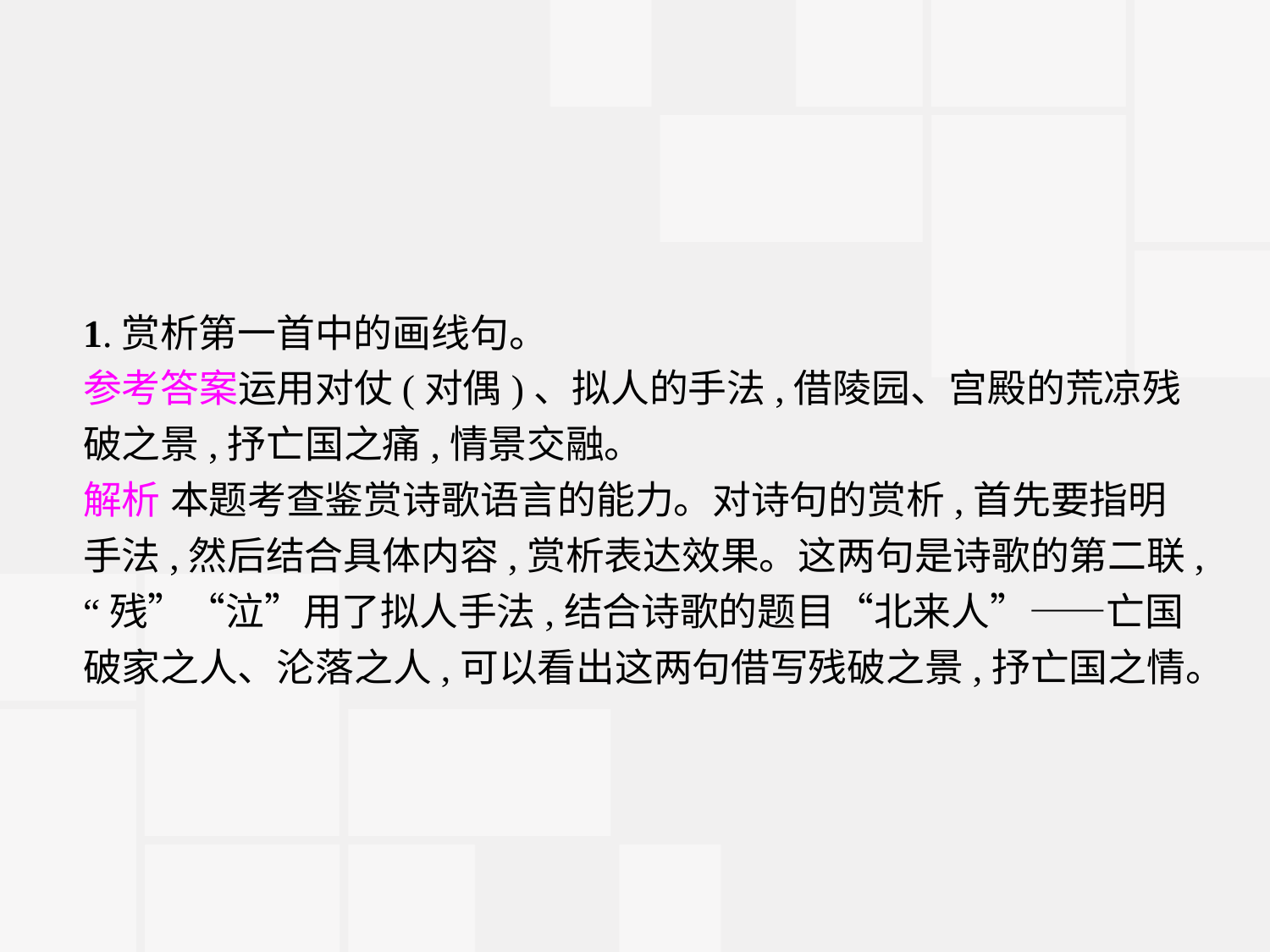

1.赏析第一首中的画线句。
参考答案运用对仗(对偶)、拟人的手法,借陵园、宫殿的荒凉残破之景,抒亡国之痛,情景交融。
解析 本题考查鉴赏诗歌语言的能力。对诗句的赏析,首先要指明手法,然后结合具体内容,赏析表达效果。这两句是诗歌的第二联,“残”“泣”用了拟人手法,结合诗歌的题目“北来人”——亡国破家之人、沦落之人,可以看出这两句借写残破之景,抒亡国之情。